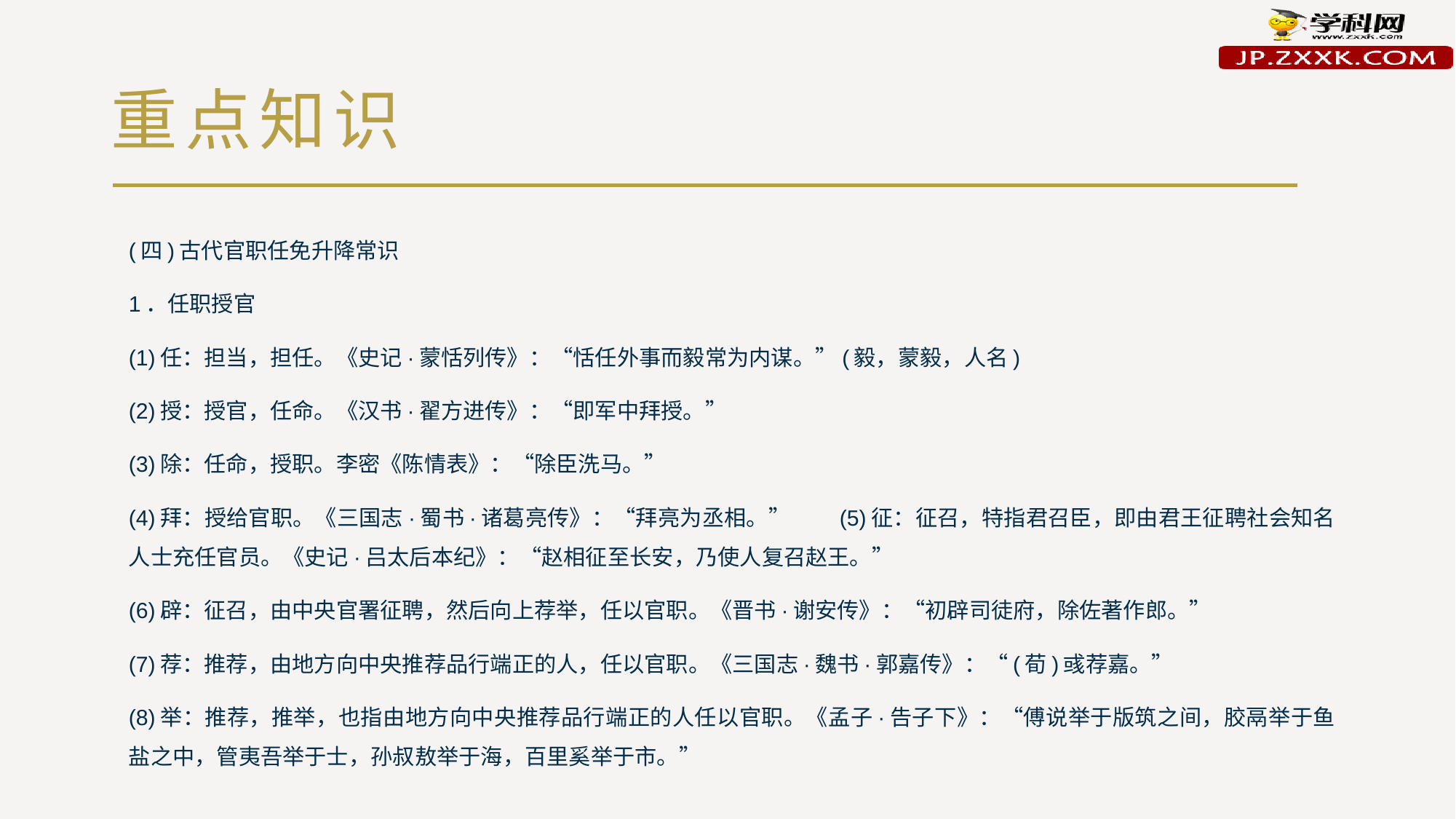

# 重点知识
(四)古代官职任免升降常识
1．任职授官
(1)任：担当，担任。《史记·蒙恬列传》：“恬任外事而毅常为内谋。”(毅，蒙毅，人名)
(2)授：授官，任命。《汉书·翟方进传》：“即军中拜授。”
(3)除：任命，授职。李密《陈情表》：“除臣洗马。”
(4)拜：授给官职。《三国志·蜀书·诸葛亮传》：“拜亮为丞相。”　　(5)征：征召，特指君召臣，即由君王征聘社会知名人士充任官员。《史记·吕太后本纪》：“赵相征至长安，乃使人复召赵王。”
(6)辟：征召，由中央官署征聘，然后向上荐举，任以官职。《晋书·谢安传》：“初辟司徒府，除佐著作郎。”
(7)荐：推荐，由地方向中央推荐品行端正的人，任以官职。《三国志·魏书·郭嘉传》：“(荀)彧荐嘉。”
(8)举：推荐，推举，也指由地方向中央推荐品行端正的人任以官职。《孟子·告子下》：“傅说举于版筑之间，胶鬲举于鱼盐之中，管夷吾举于士，孙叔敖举于海，百里奚举于市。”